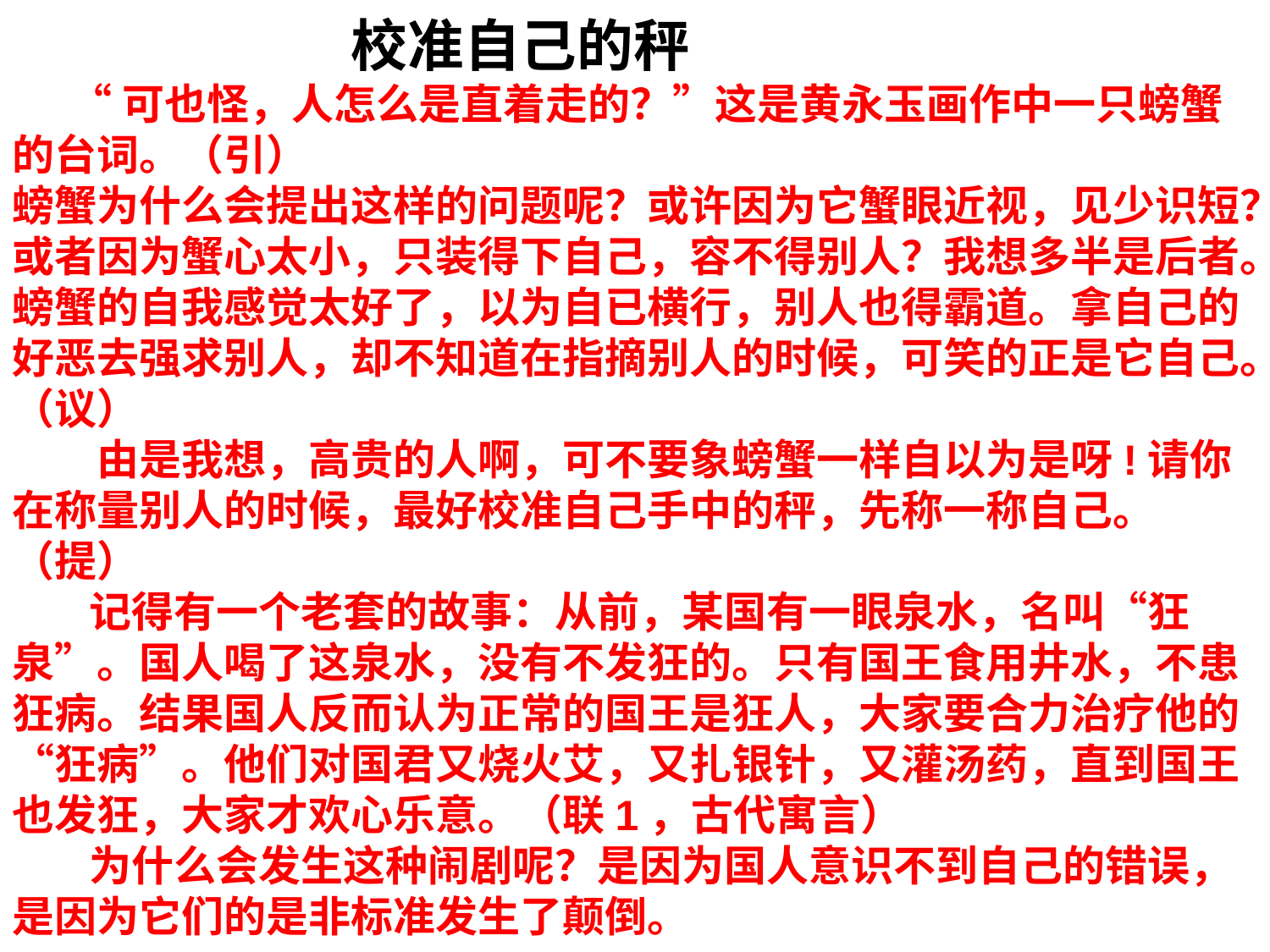

校准自己的秤
        “可也怪，人怎么是直着走的？”这是黄永玉画作中一只螃蟹的台词。（引）
螃蟹为什么会提出这样的问题呢？或许因为它蟹眼近视，见少识短？或者因为蟹心太小，只装得下自己，容不得别人？我想多半是后者。螃蟹的自我感觉太好了，以为自已横行，别人也得霸道。拿自己的好恶去强求别人，却不知道在指摘别人的时候，可笑的正是它自己。（议）
　　由是我想，高贵的人啊，可不要象螃蟹一样自以为是呀!请你在称量别人的时候，最好校准自己手中的秤，先称一称自己。（提）
       记得有一个老套的故事：从前，某国有一眼泉水，名叫“狂泉”。国人喝了这泉水，没有不发狂的。只有国王食用井水，不患狂病。结果国人反而认为正常的国王是狂人，大家要合力治疗他的“狂病”。他们对国君又烧火艾，又扎银针，又灌汤药，直到国王也发狂，大家才欢心乐意。（联1，古代寓言）
       为什么会发生这种闹剧呢？是因为国人意识不到自己的错误，是因为它们的是非标准发生了颠倒。